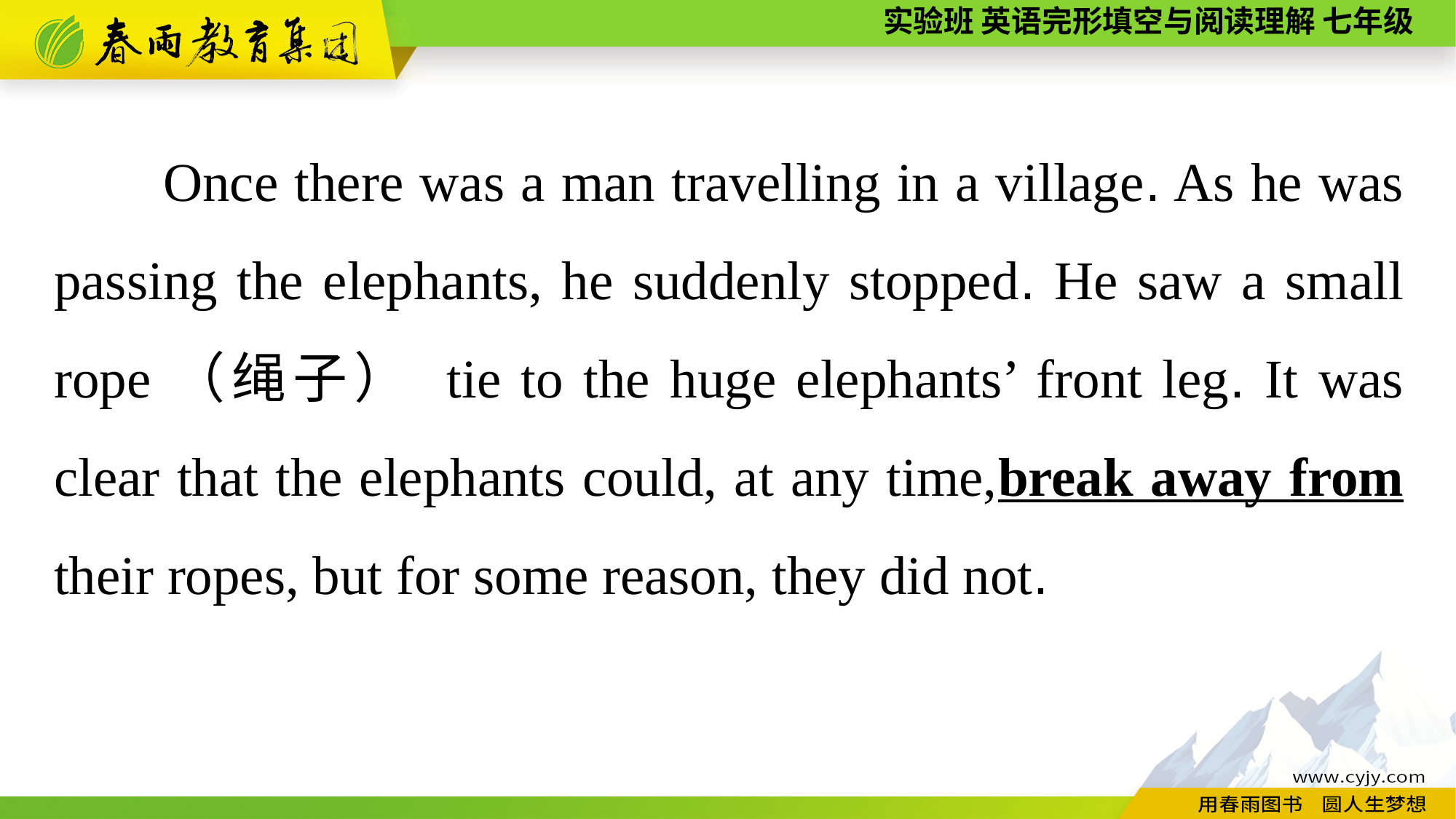

Once there was a man travelling in a village. As he was passing the elephants, he suddenly stopped. He saw a small rope（绳子） tie to the huge elephants’ front leg. It was clear that the elephants could, at any time,break away from their ropes, but for some reason, they did not.